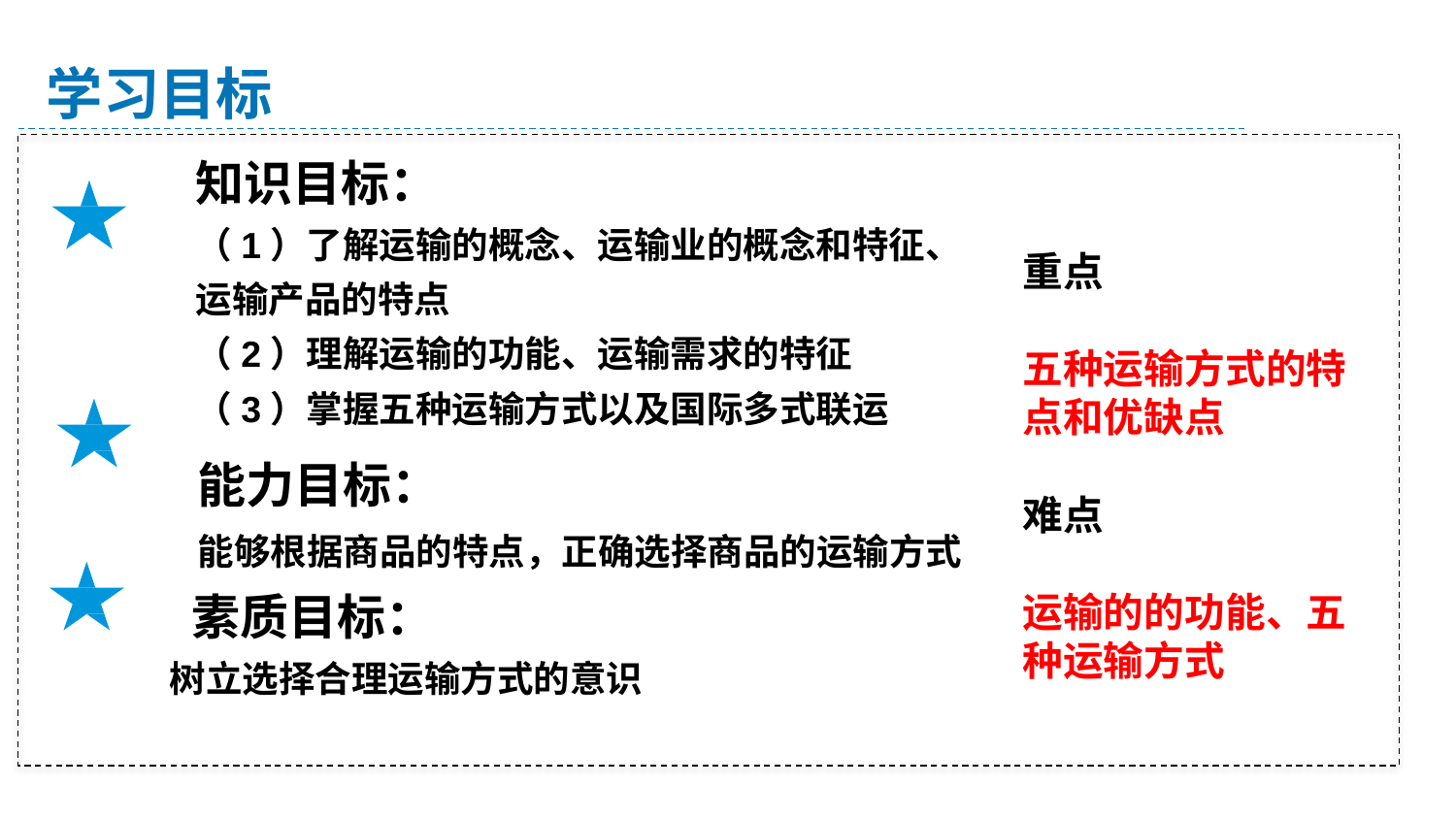

学习目标

知识目标：
（1）了解运输的概念、运输业的概念和特征、运输产品的特点
（2）理解运输的功能、运输需求的特征
（3）掌握五种运输方式以及国际多式联运

重点

五种运输方式的特点和优缺点

难点

运输的的功能、五种运输方式

能力目标：
能够根据商品的特点，正确选择商品的运输方式

素质目标：
            树立选择合理运输方式的意识